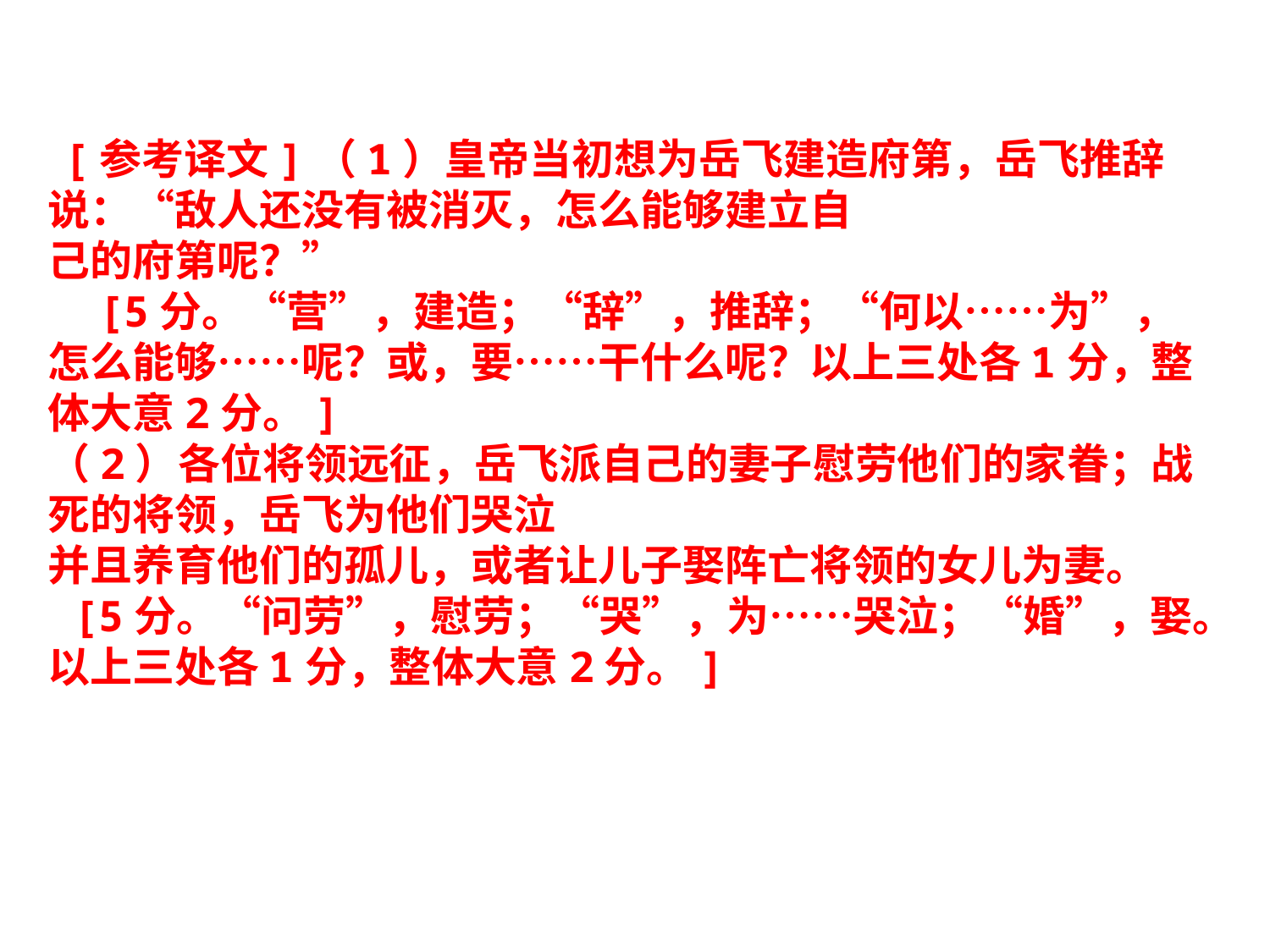

[参考译文]（1）皇帝当初想为岳飞建造府第，岳飞推辞说：“敌人还没有被消灭，怎么能够建立自
己的府第呢？”
  [5分。“营”，建造；“辞”，推辞；“何以……为”，怎么能够……呢？或，要……干什么呢？以上三处各1分，整体大意2分。]
（2）各位将领远征，岳飞派自己的妻子慰劳他们的家眷；战死的将领，岳飞为他们哭泣
并且养育他们的孤儿，或者让儿子娶阵亡将领的女儿为妻。
 [5分。“问劳”，慰劳；“哭”，为……哭泣；“婚”，娶。以上三处各1分，整体大意2分。]